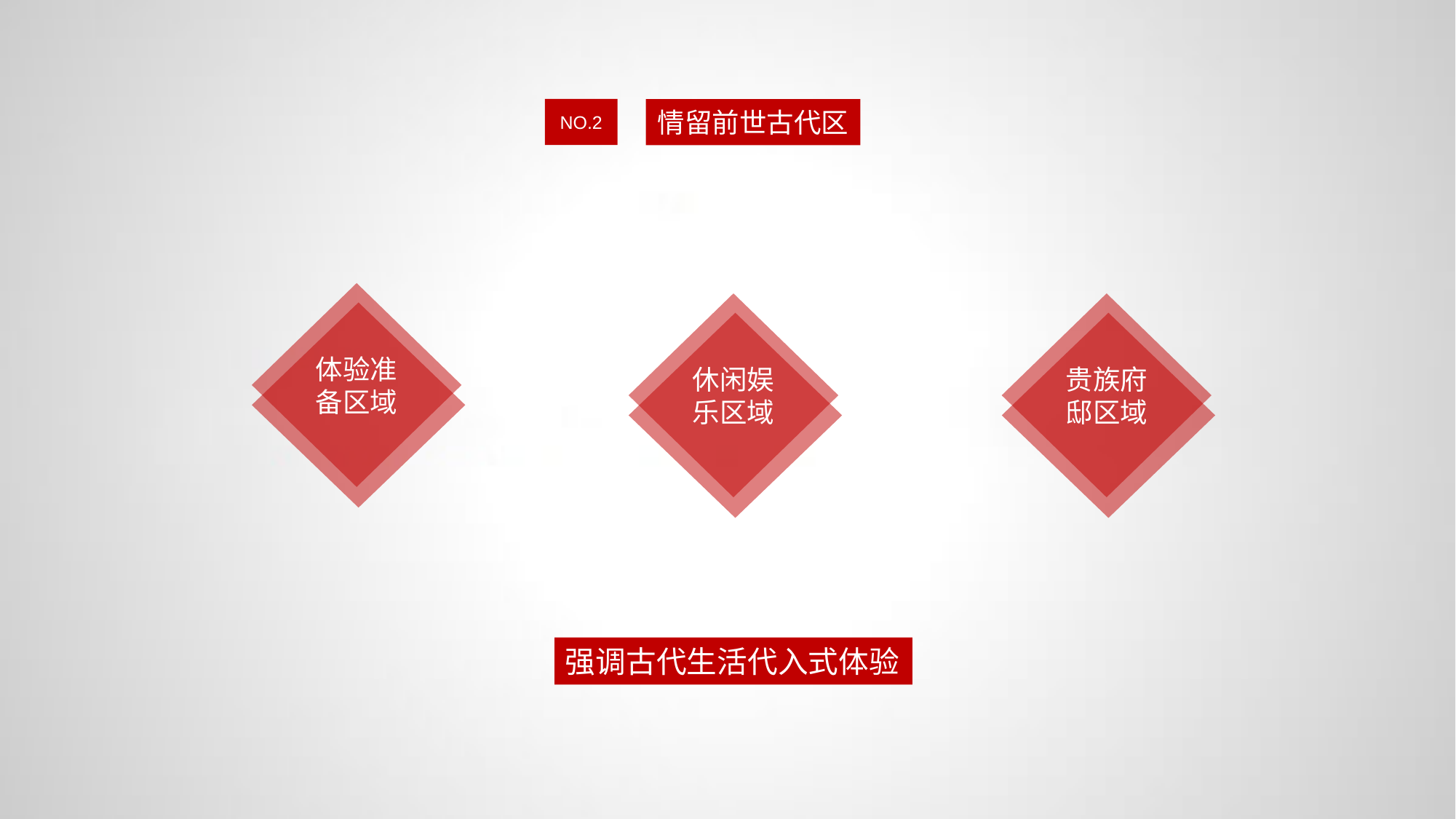

NO.2
情留前世古代区
体验准备区域

休闲娱乐区域

贵族府邸区域

强调古代生活代入式体验